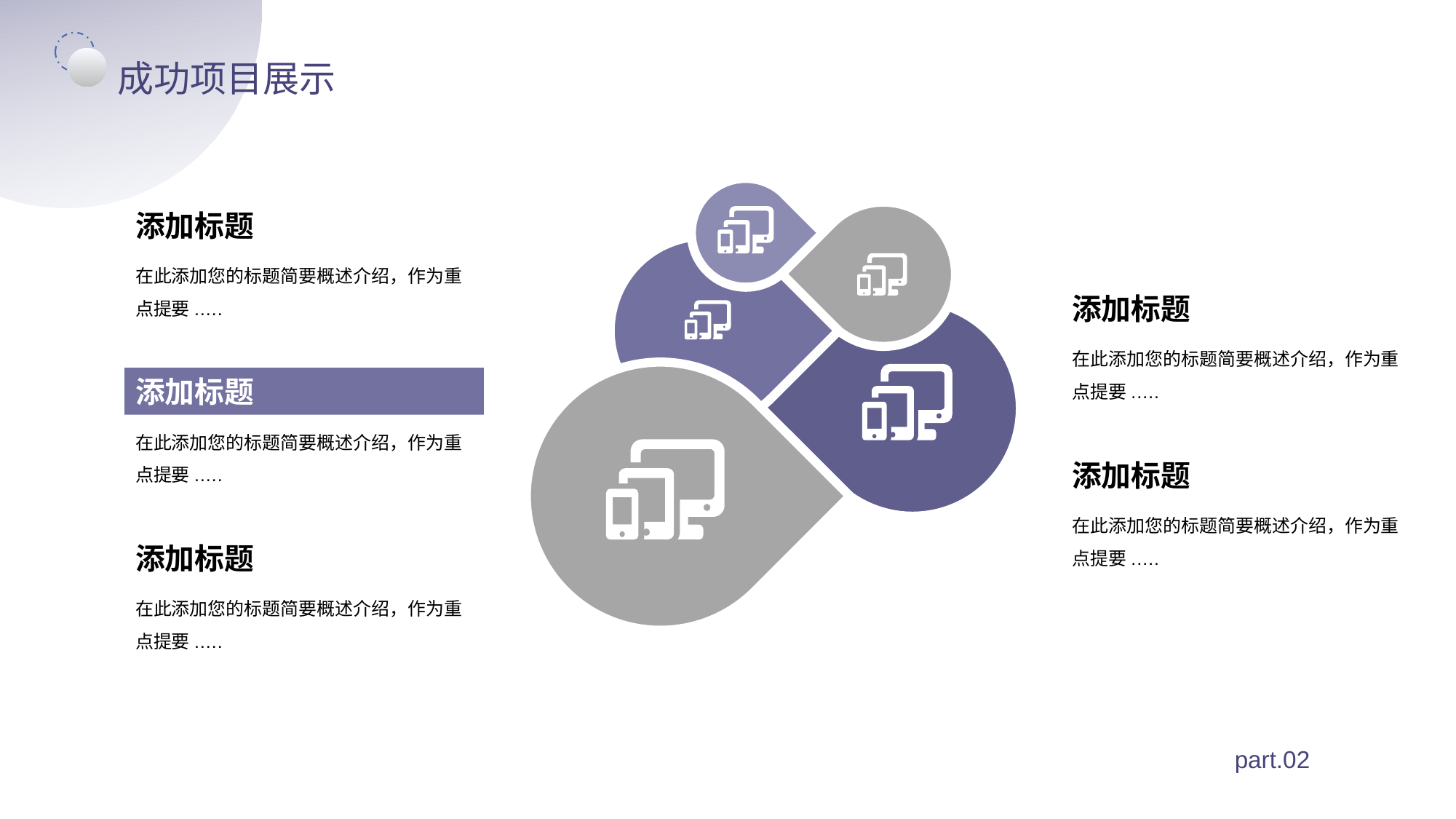

成功项目展示

添加标题
在此添加您的标题简要概述介绍，作为重点提要.….
添加标题
在此添加您的标题简要概述介绍，作为重点提要.….
添加标题
在此添加您的标题简要概述介绍，作为重点提要.….
添加标题
在此添加您的标题简要概述介绍，作为重点提要.….
添加标题
在此添加您的标题简要概述介绍，作为重点提要.….
part.02
PPT模板 http://www.1ppt.com/moban/